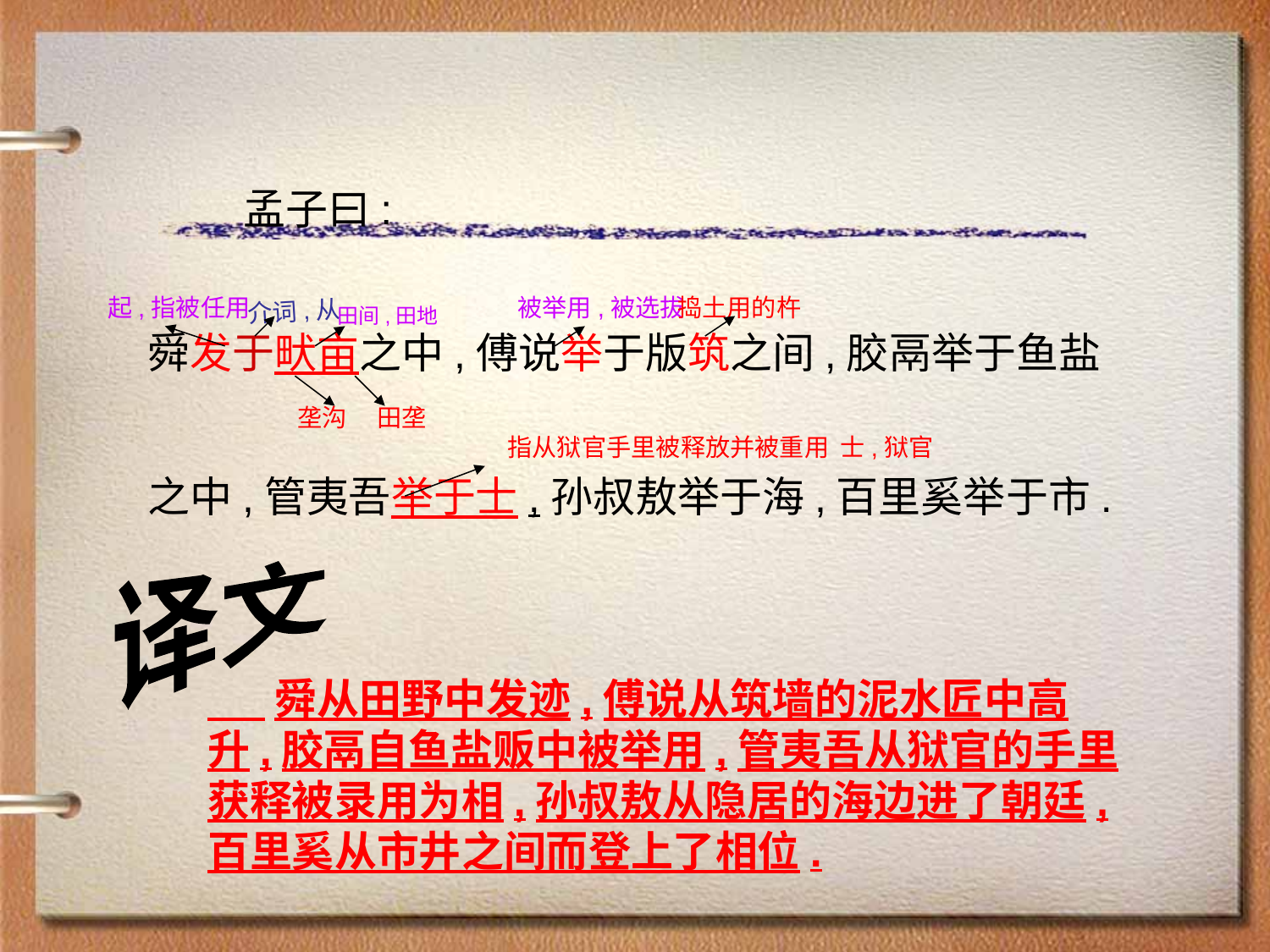

孟子曰:

舜发于畎亩之中,傅说举于版筑之间,胶鬲举于鱼盐

之中,管夷吾举于士,孙叔敖举于海,百里奚举于市.

起,指被任用
介词,从
被举用,被选拔
捣土用的杵
田间,田地

垄沟
田垄
指从狱官手里被释放并被重用  士,狱官

译文
      舜从田野中发迹,傅说从筑墙的泥水匠中高升,胶鬲自鱼盐贩中被举用,管夷吾从狱官的手里获释被录用为相,孙叔敖从隐居的海边进了朝廷,百里奚从市井之间而登上了相位.